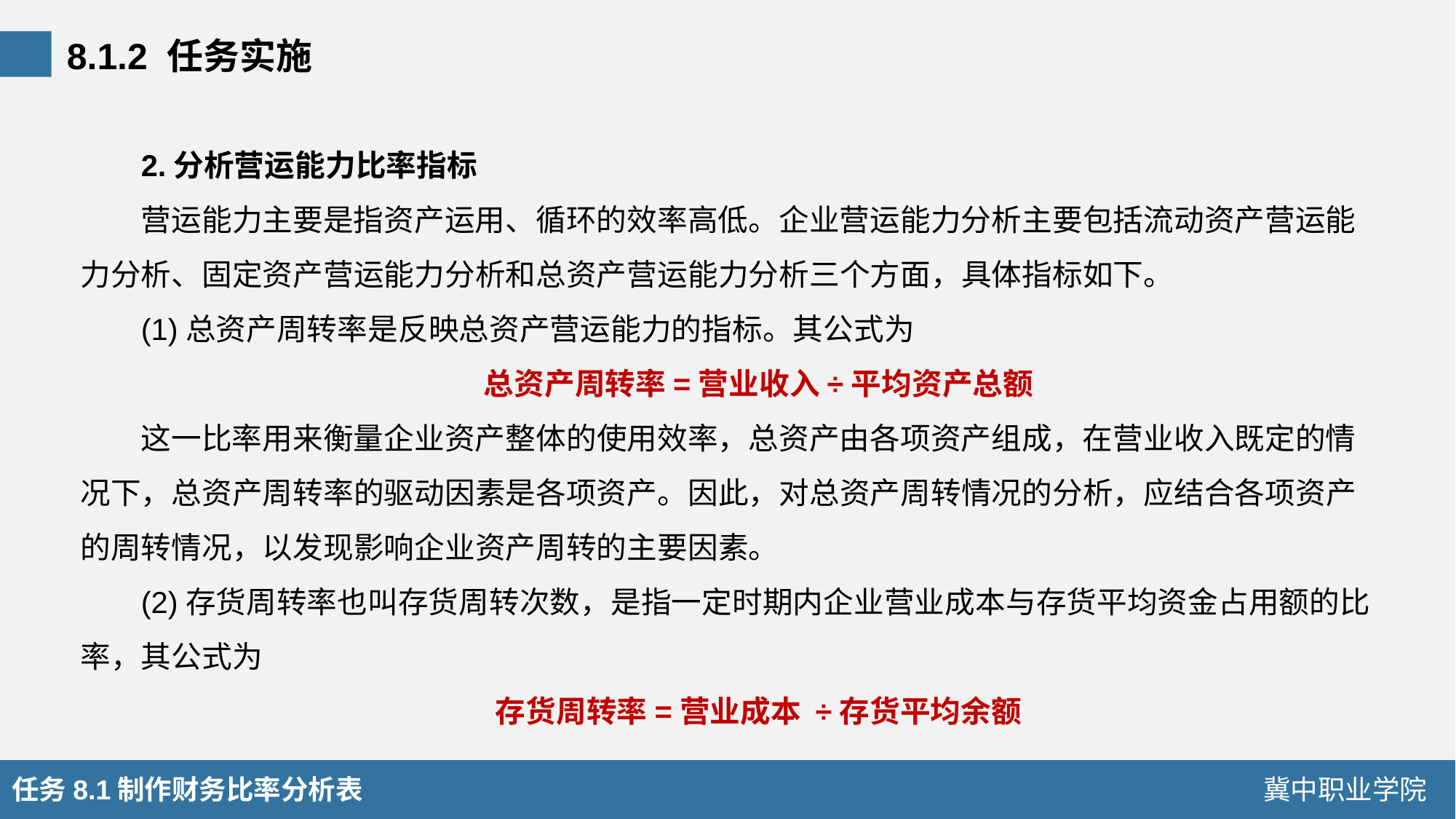

8.1.2 任务实施
2.分析营运能力比率指标
营运能力主要是指资产运用、循环的效率高低。企业营运能力分析主要包括流动资产营运能力分析、固定资产营运能力分析和总资产营运能力分析三个方面，具体指标如下。
(1)总资产周转率是反映总资产营运能力的指标。其公式为
总资产周转率=营业收入÷平均资产总额
这一比率用来衡量企业资产整体的使用效率，总资产由各项资产组成，在营业收入既定的情况下，总资产周转率的驱动因素是各项资产。因此，对总资产周转情况的分析，应结合各项资产的周转情况，以发现影响企业资产周转的主要因素。
(2)存货周转率也叫存货周转次数，是指一定时期内企业营业成本与存货平均资金占用额的比率，其公式为
存货周转率=营业成本 ÷存货平均余额

任务8.1制作财务比率分析表
冀中职业学院